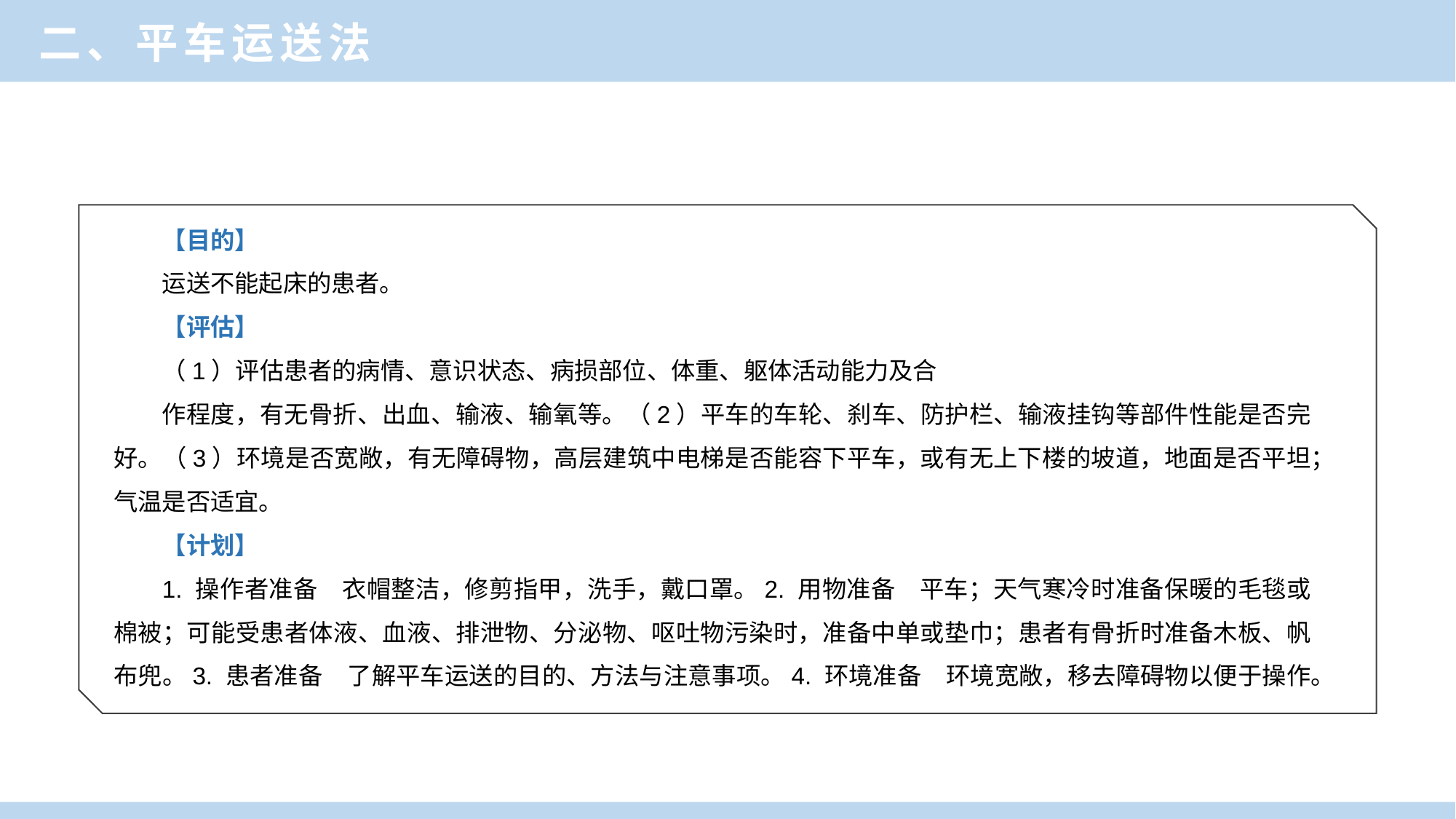

二、平车运送法

【目的】
运送不能起床的患者。
【评估】
（1）评估患者的病情、意识状态、病损部位、体重、躯体活动能力及合
作程度，有无骨折、出血、输液、输氧等。（2）平车的车轮、刹车、防护栏、输液挂钩等部件性能是否完好。（3）环境是否宽敞，有无障碍物，高层建筑中电梯是否能容下平车，或有无上下楼的坡道，地面是否平坦；气温是否适宜。
【计划】
1. 操作者准备　衣帽整洁，修剪指甲，洗手，戴口罩。2. 用物准备　平车；天气寒冷时准备保暖的毛毯或棉被；可能受患者体液、血液、排泄物、分泌物、呕吐物污染时，准备中单或垫巾；患者有骨折时准备木板、帆布兜。3. 患者准备　了解平车运送的目的、方法与注意事项。4. 环境准备　环境宽敞，移去障碍物以便于操作。